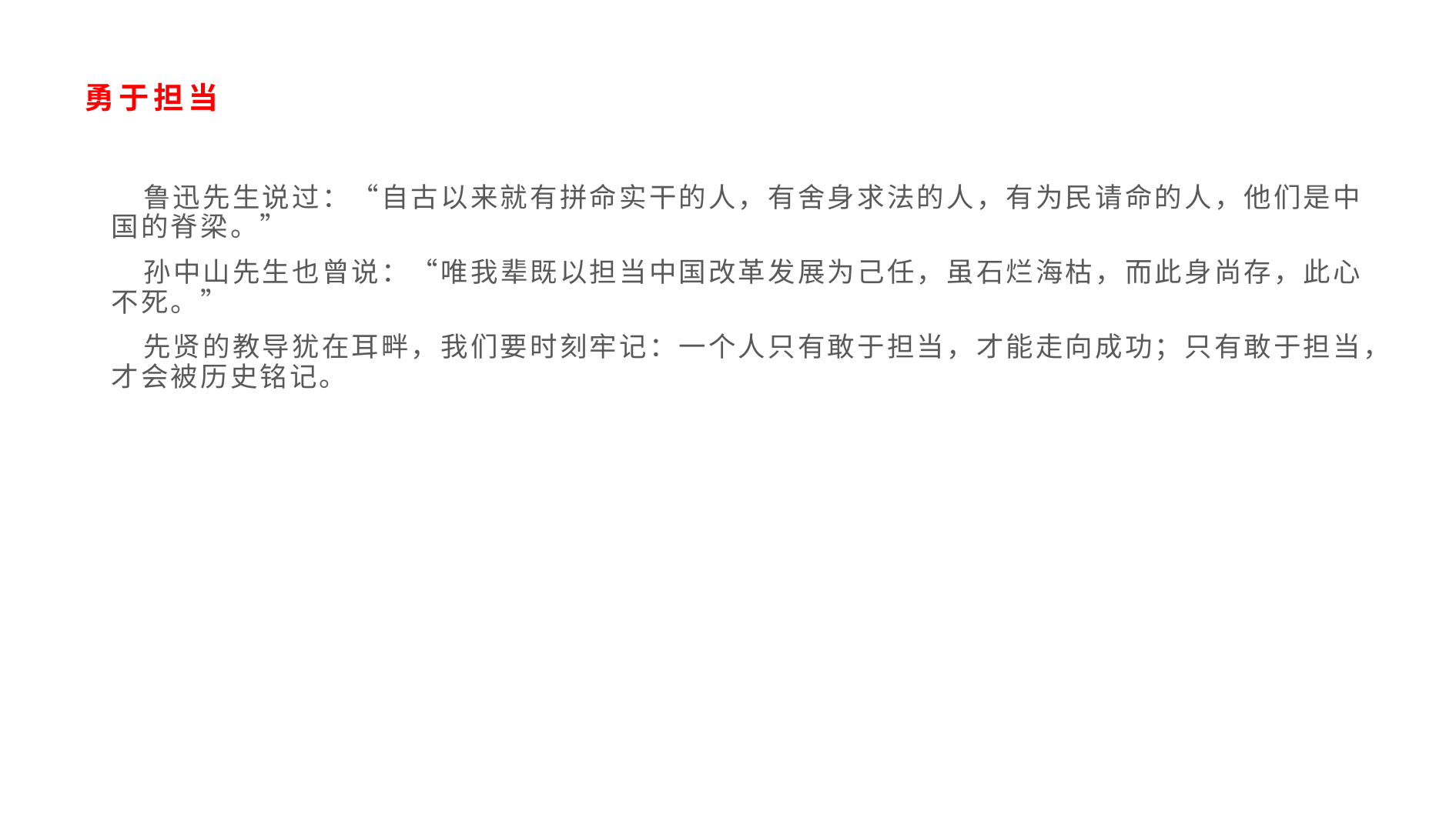

# 勇于担当
　　鲁迅先生说过：“自古以来就有拼命实干的人，有舍身求法的人，有为民请命的人，他们是中国的脊梁。”
　　孙中山先生也曾说：“唯我辈既以担当中国改革发展为己任，虽石烂海枯，而此身尚存，此心不死。”
　　先贤的教导犹在耳畔，我们要时刻牢记：一个人只有敢于担当，才能走向成功；只有敢于担当，才会被历史铭记。